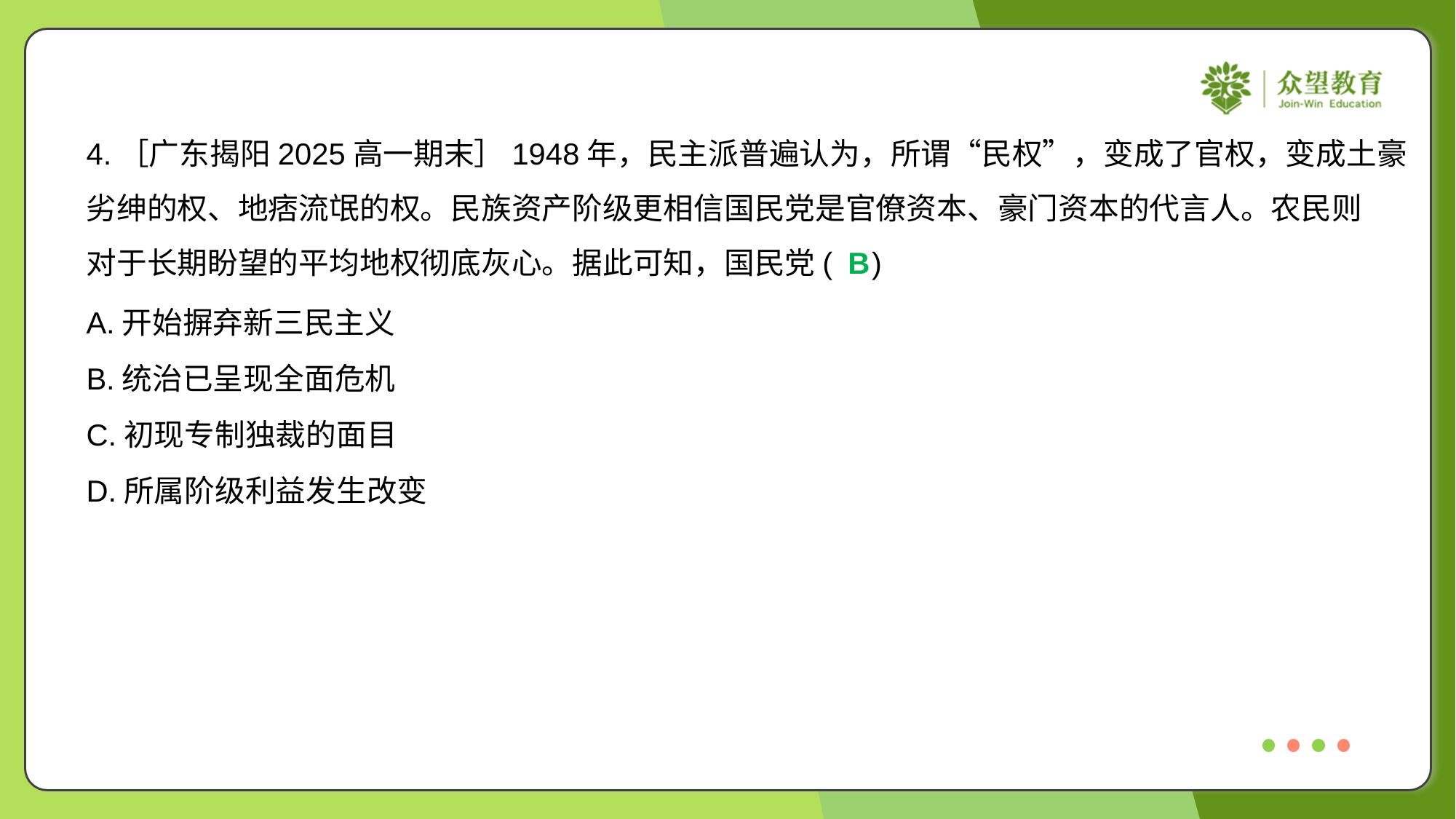

4.［广东揭阳2025高一期末］1948年，民主派普遍认为，所谓“民权”，变成了官权，变成土豪
劣绅的权、地痞流氓的权。民族资产阶级更相信国民党是官僚资本、豪门资本的代言人。农民则
对于长期盼望的平均地权彻底灰心。据此可知，国民党(     )
B
A.开始摒弃新三民主义
B.统治已呈现全面危机
C.初现专制独裁的面目
D.所属阶级利益发生改变